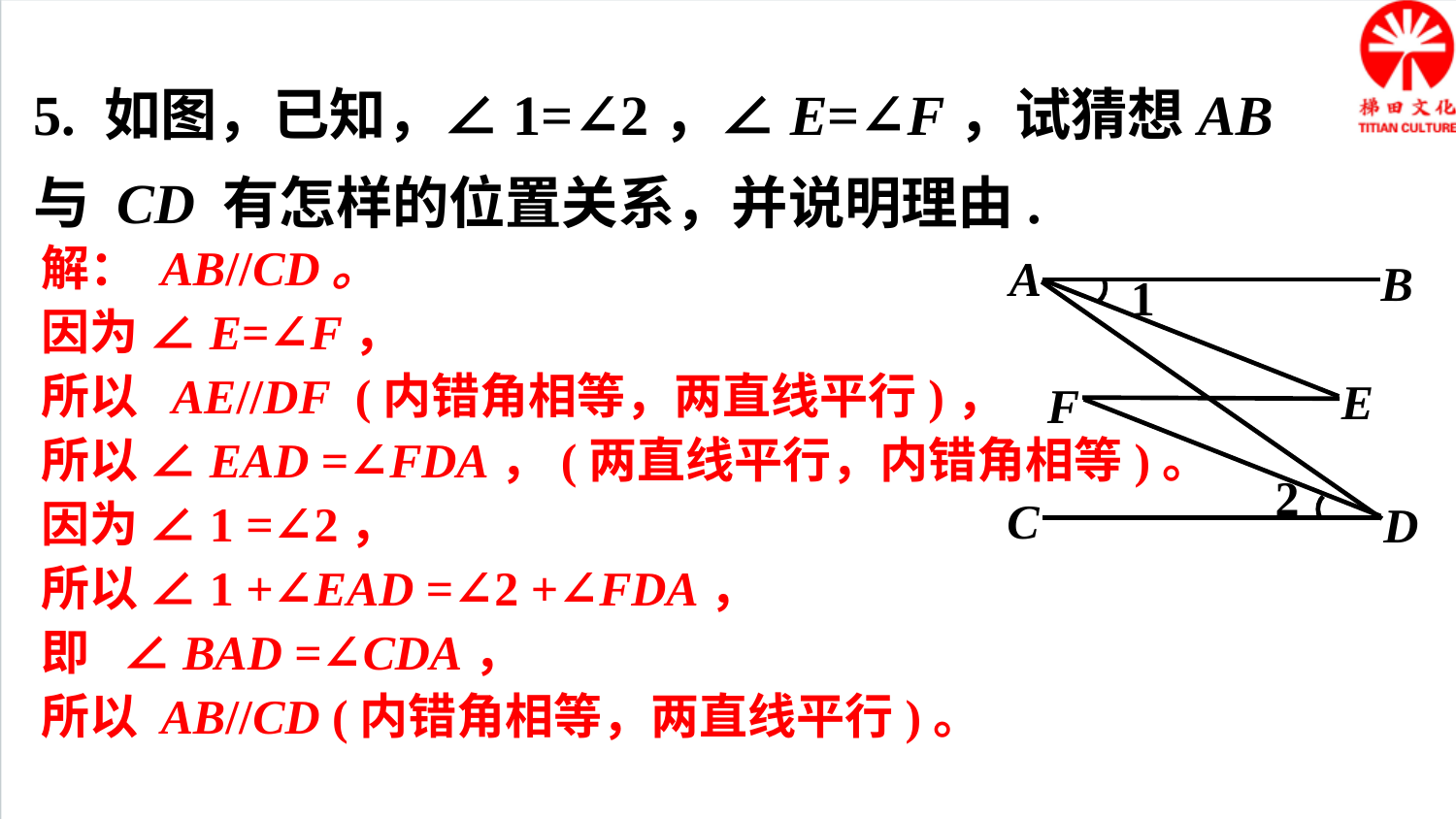

5. 如图，已知，∠1=∠2，∠E=∠F，试猜想AB 与 CD 有怎样的位置关系，并说明理由.
解： AB//CD。
因为 ∠E=∠F，
所以  AE//DF  (内错角相等，两直线平行)，
所以 ∠EAD =∠FDA，(两直线平行，内错角相等)。
因为 ∠1 =∠2，
所以 ∠1 +∠EAD =∠2 +∠FDA，
即   ∠BAD =∠CDA，
所以 AB//CD (内错角相等，两直线平行)。
A
B
1

E
F
2
C
D